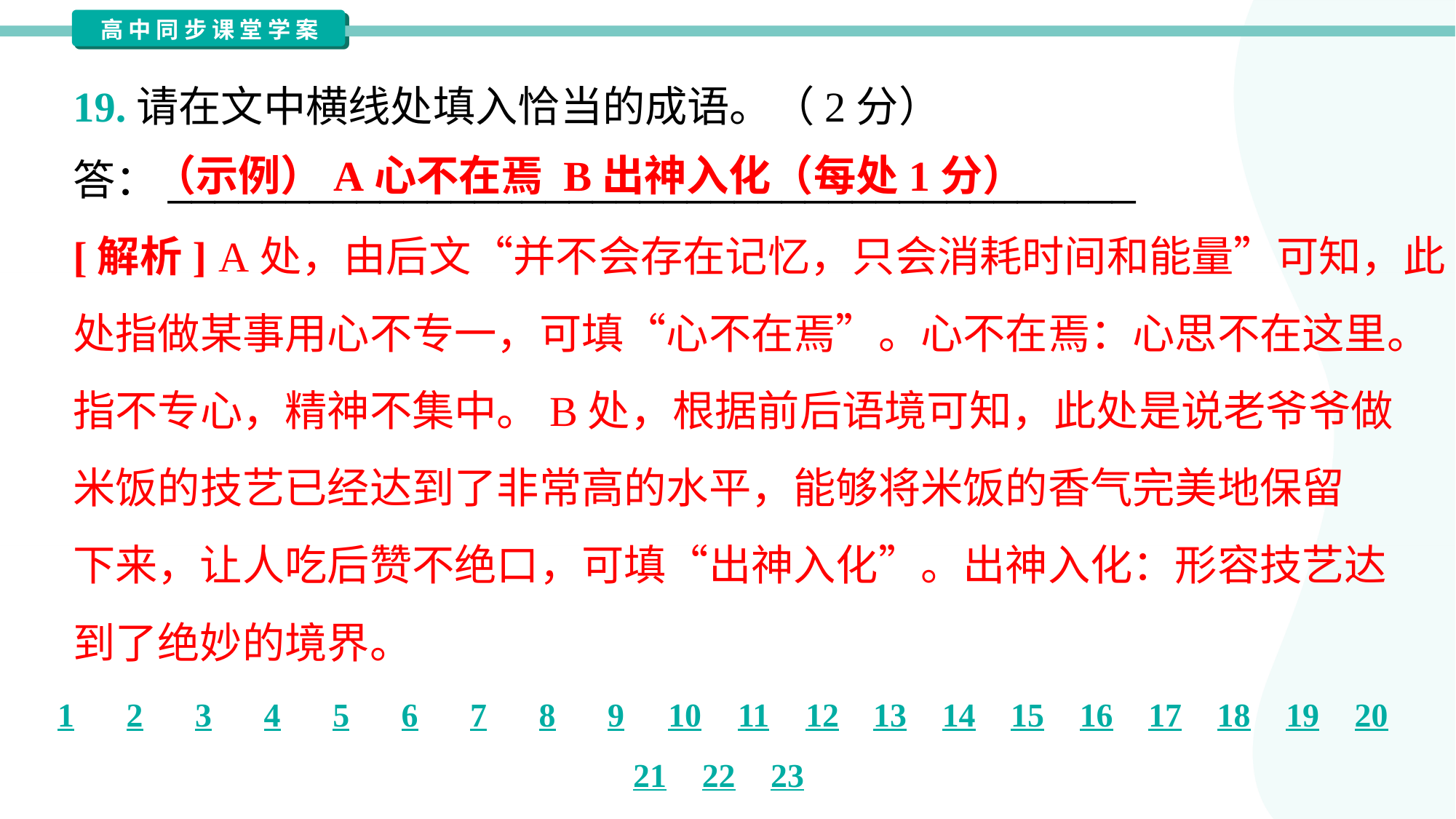

19.请在文中横线处填入恰当的成语。（2分）
（示例）A心不在焉 B出神入化（每处1分）
答：_________________________________________
[解析] A处，由后文“并不会存在记忆，只会消耗时间和能量”可知，此
处指做某事用心不专一，可填“心不在焉”。心不在焉：心思不在这里。
指不专心，精神不集中。B处，根据前后语境可知，此处是说老爷爷做
米饭的技艺已经达到了非常高的水平，能够将米饭的香气完美地保留
下来，让人吃后赞不绝口，可填“出神入化”。出神入化：形容技艺达
到了绝妙的境界。